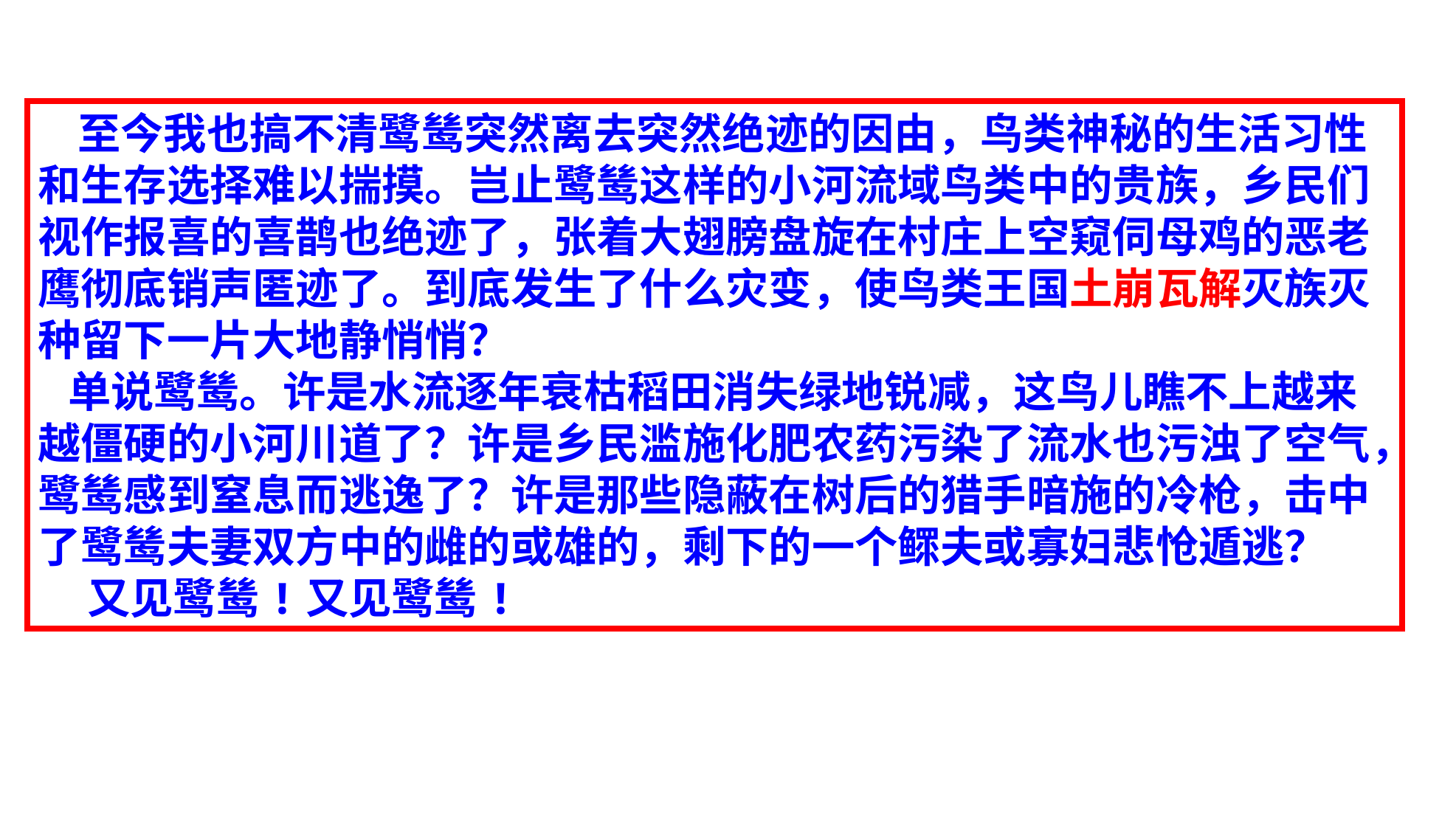

至今我也搞不清鹭鸶突然离去突然绝迹的因由，鸟类神秘的生活习性和生存选择难以揣摸。岂止鹭鸶这样的小河流域鸟类中的贵族，乡民们视作报喜的喜鹊也绝迹了，张着大翅膀盘旋在村庄上空窥伺母鸡的恶老鹰彻底销声匿迹了。到底发生了什么灾变，使鸟类王国土崩瓦解灭族灭种留下一片大地静悄悄？
  单说鹭鸶。许是水流逐年衰枯稻田消失绿地锐减，这鸟儿瞧不上越来越僵硬的小河川道了？许是乡民滥施化肥农药污染了流水也污浊了空气，鹭鸶感到窒息而逃逸了？许是那些隐蔽在树后的猎手暗施的冷枪，击中了鹭鸶夫妻双方中的雌的或雄的，剩下的一个鳏夫或寡妇悲怆遁逃？
    又见鹭鸶!又见鹭鸶!